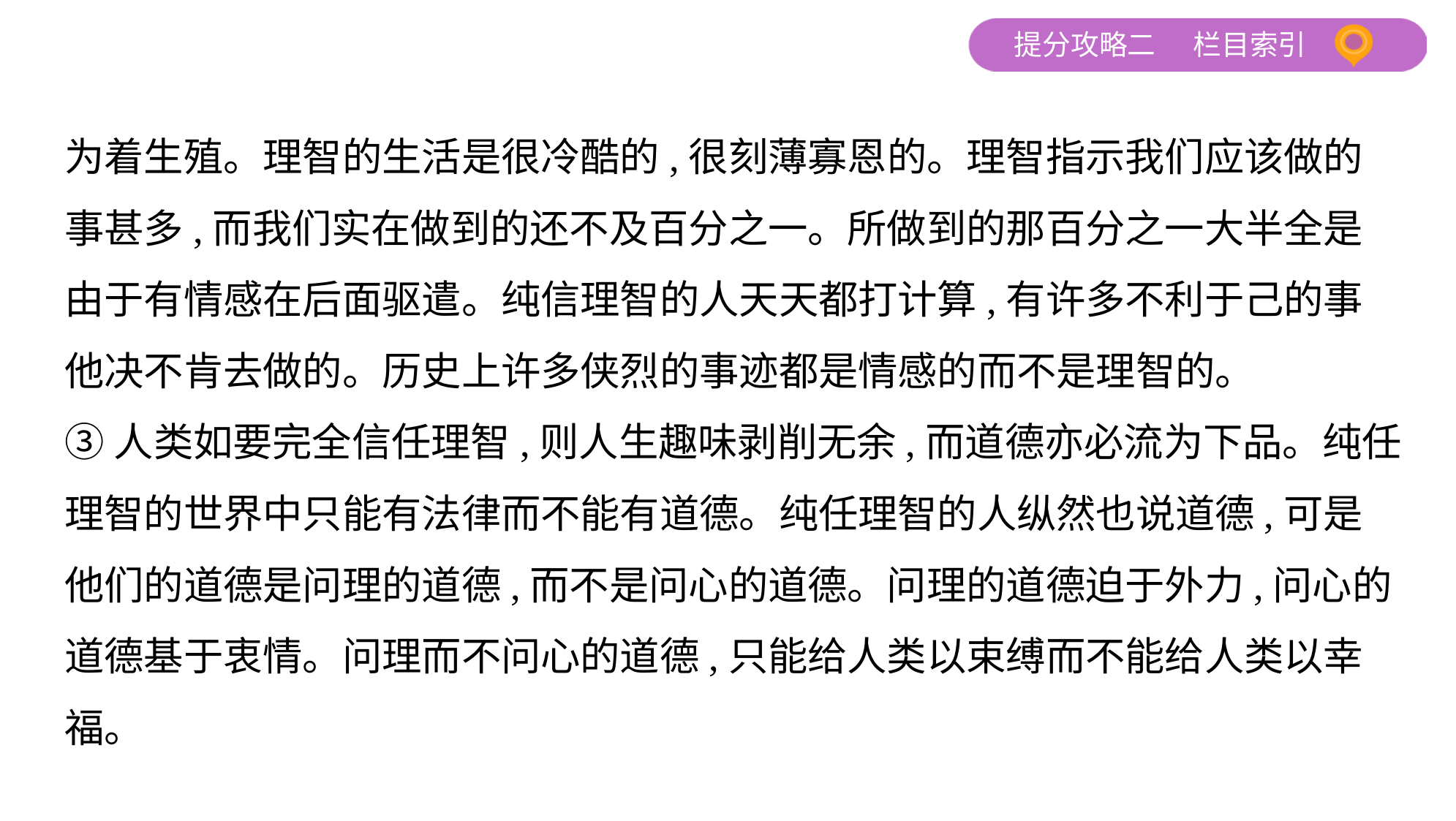

为着生殖。理智的生活是很冷酷的,很刻薄寡恩的。理智指示我们应该做的
事甚多,而我们实在做到的还不及百分之一。所做到的那百分之一大半全是
由于有情感在后面驱遣。纯信理智的人天天都打计算,有许多不利于己的事
他决不肯去做的。历史上许多侠烈的事迹都是情感的而不是理智的。
③人类如要完全信任理智,则人生趣味剥削无余,而道德亦必流为下品。纯任
理智的世界中只能有法律而不能有道德。纯任理智的人纵然也说道德,可是
他们的道德是问理的道德,而不是问心的道德。问理的道德迫于外力,问心的
道德基于衷情。问理而不问心的道德,只能给人类以束缚而不能给人类以幸
福。